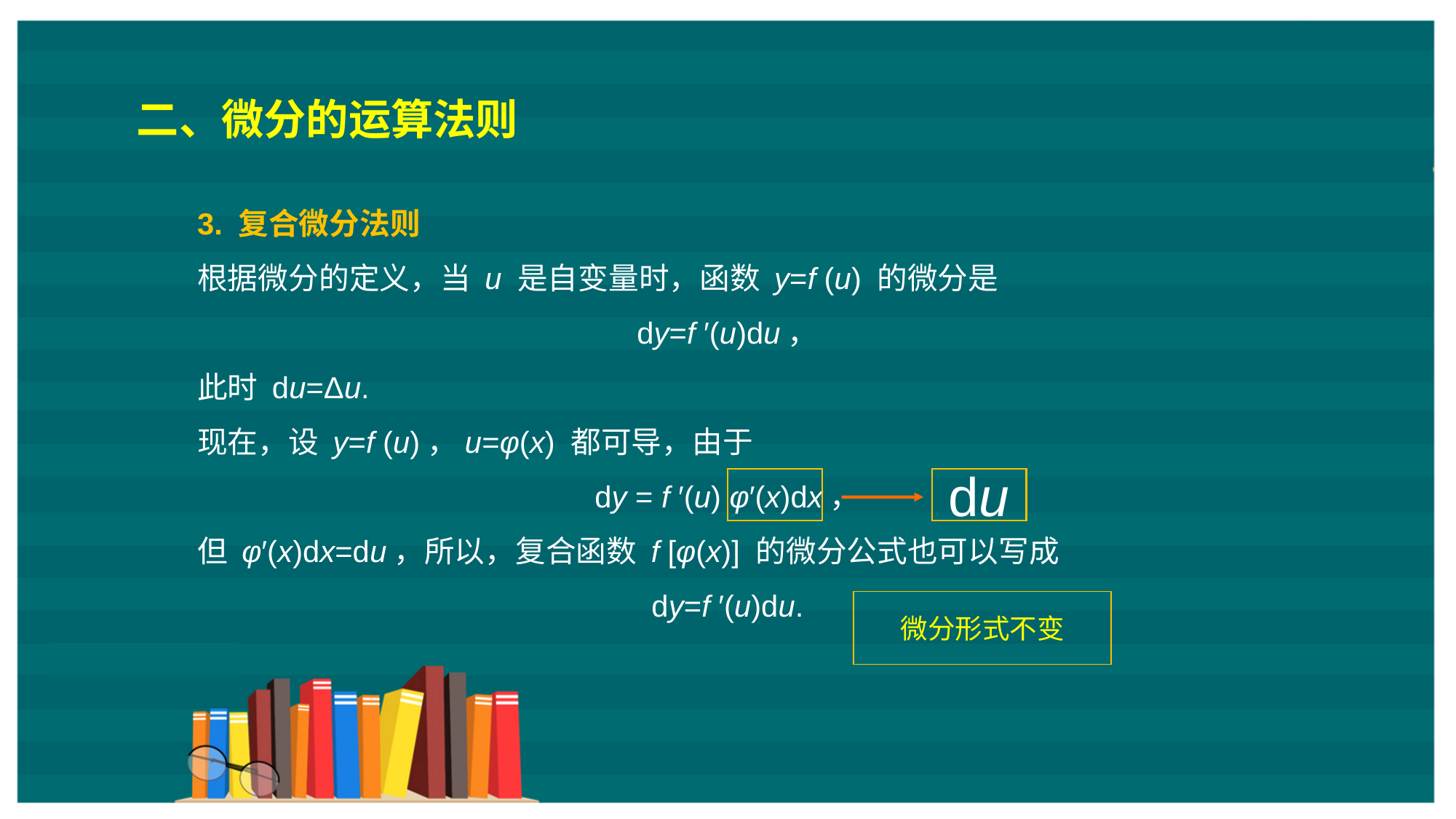

二、微分的运算法则
3. 复合微分法则
根据微分的定义，当 u 是自变量时，函数 y=f (u) 的微分是
dy=f ′(u)du，
此时 du=Δu.
现在，设 y=f (u)，u=φ(x) 都可导，由于
dy = f ′(u) φ′(x)dx，
但 φ′(x)dx=du，所以，复合函数 f [φ(x)] 的微分公式也可以写成
dy=f ′(u)du.

du

微分形式不变